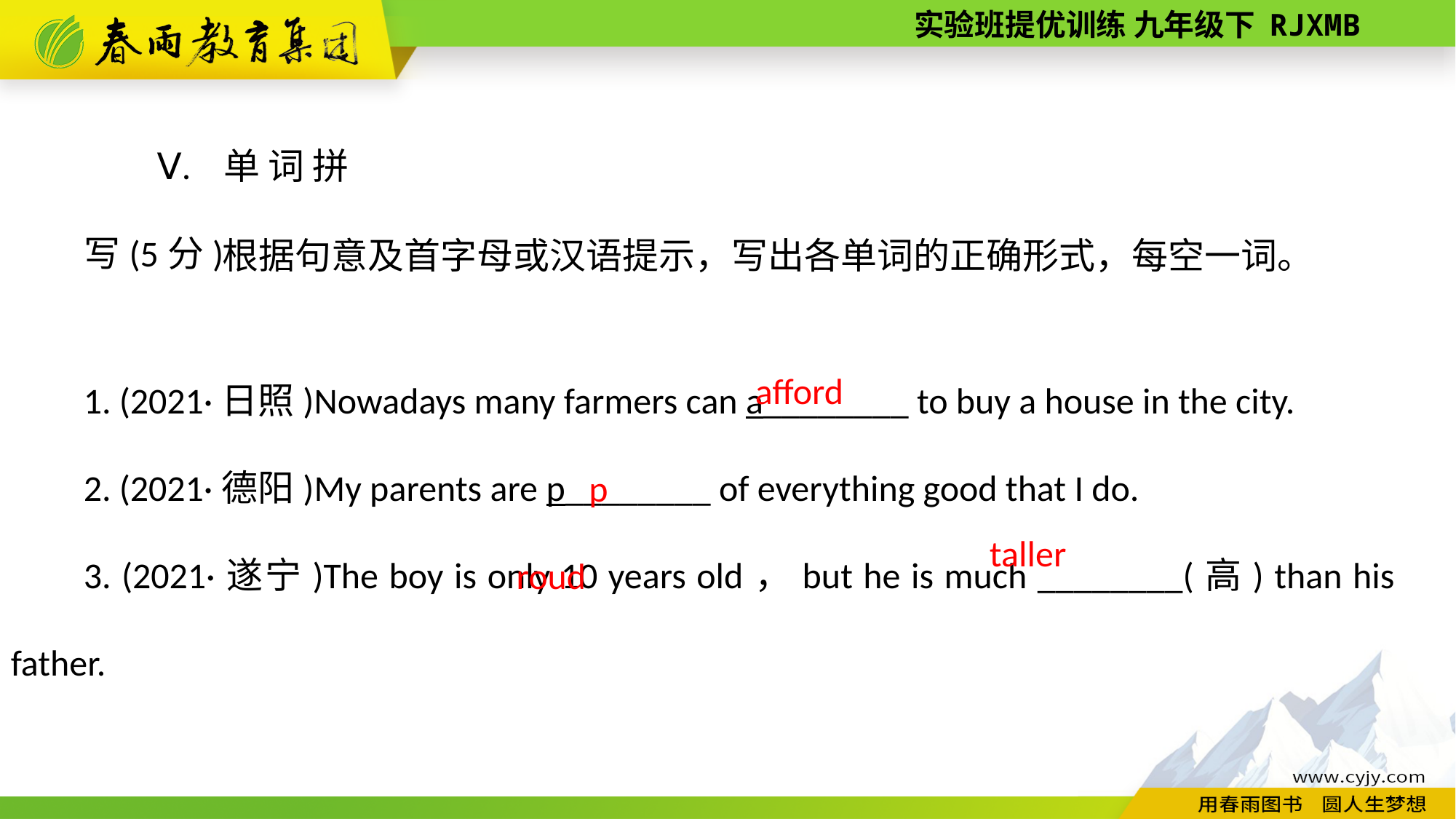

Ⅴ. 单词拼写(5分)
根据句意及首字母或汉语提示，写出各单词的正确形式，每空一词。
1. (2021·日照)Nowadays many farmers can a________ to buy a house in the city.
2. (2021·德阳)My parents are p________ of everything good that I do.
3. (2021·遂宁)The boy is only 10 years old，but he is much ________(高) than his father.
afford
proud
taller